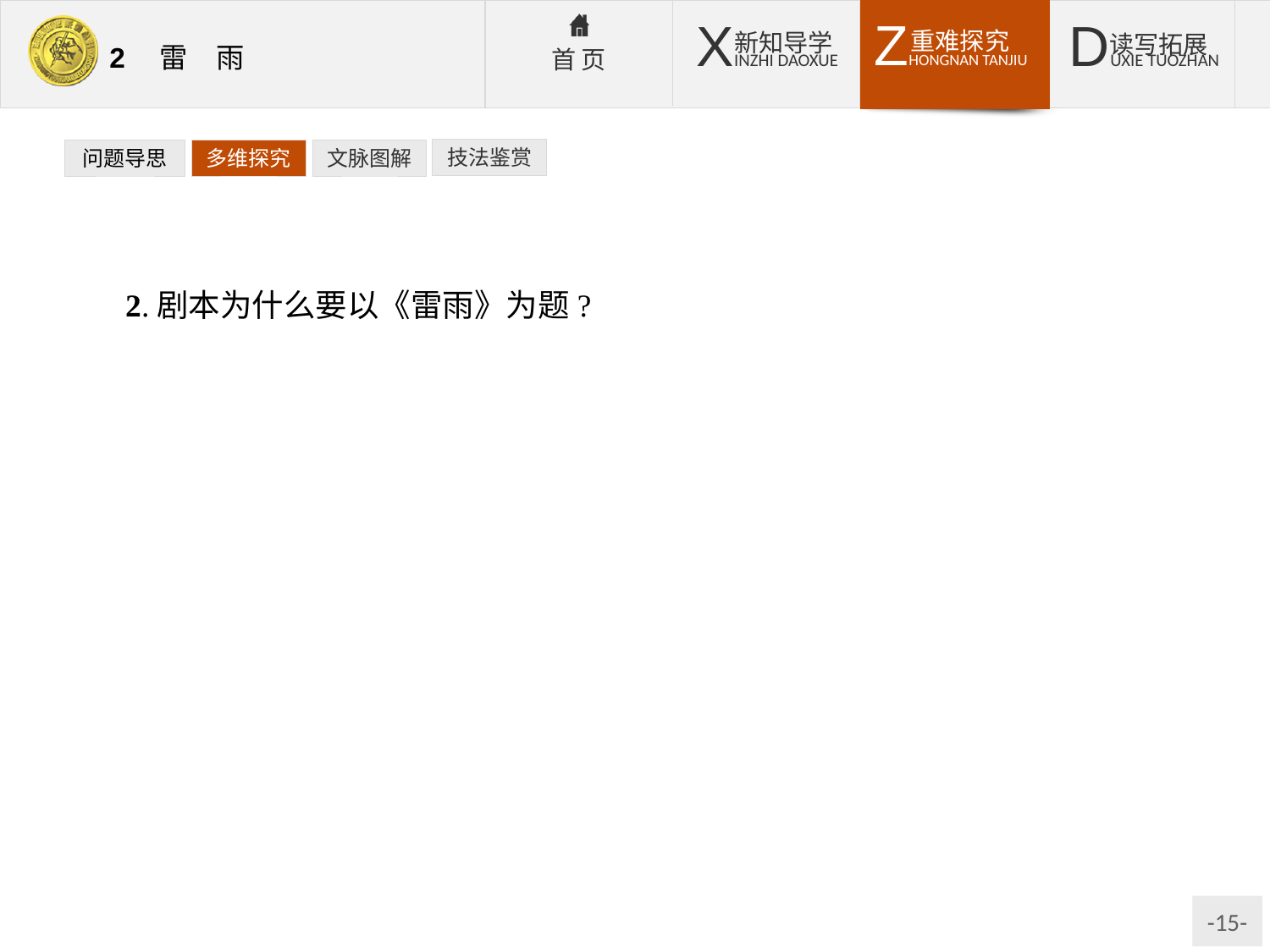

技法鉴赏
问题导思
多维探究
文脉图解
2.剧本为什么要以《雷雨》为题?
提示:一方面,《雷雨》整个故事的背景、情节都和雷雨有关,故事的高潮、悲剧的发生都集中在雷雨交加的狂风暴雨之夜,可以说,“雷雨”是整个作品的自然环境;另一方面,作者又交代了作品的社会环境,以象征的手法告诉人们,在中国这个半殖民地半封建的沉闷压抑的空气里,一场改变现实的大雷雨即将来临。作者正是通过一个封建资产阶级家庭内部错综复杂的矛盾,深刻地揭示了封建大家庭的罪恶和工人与资本家之间的矛盾冲突,反映了正在酝酿大雷雨般大变动的20世纪20年代的中国社会现实。